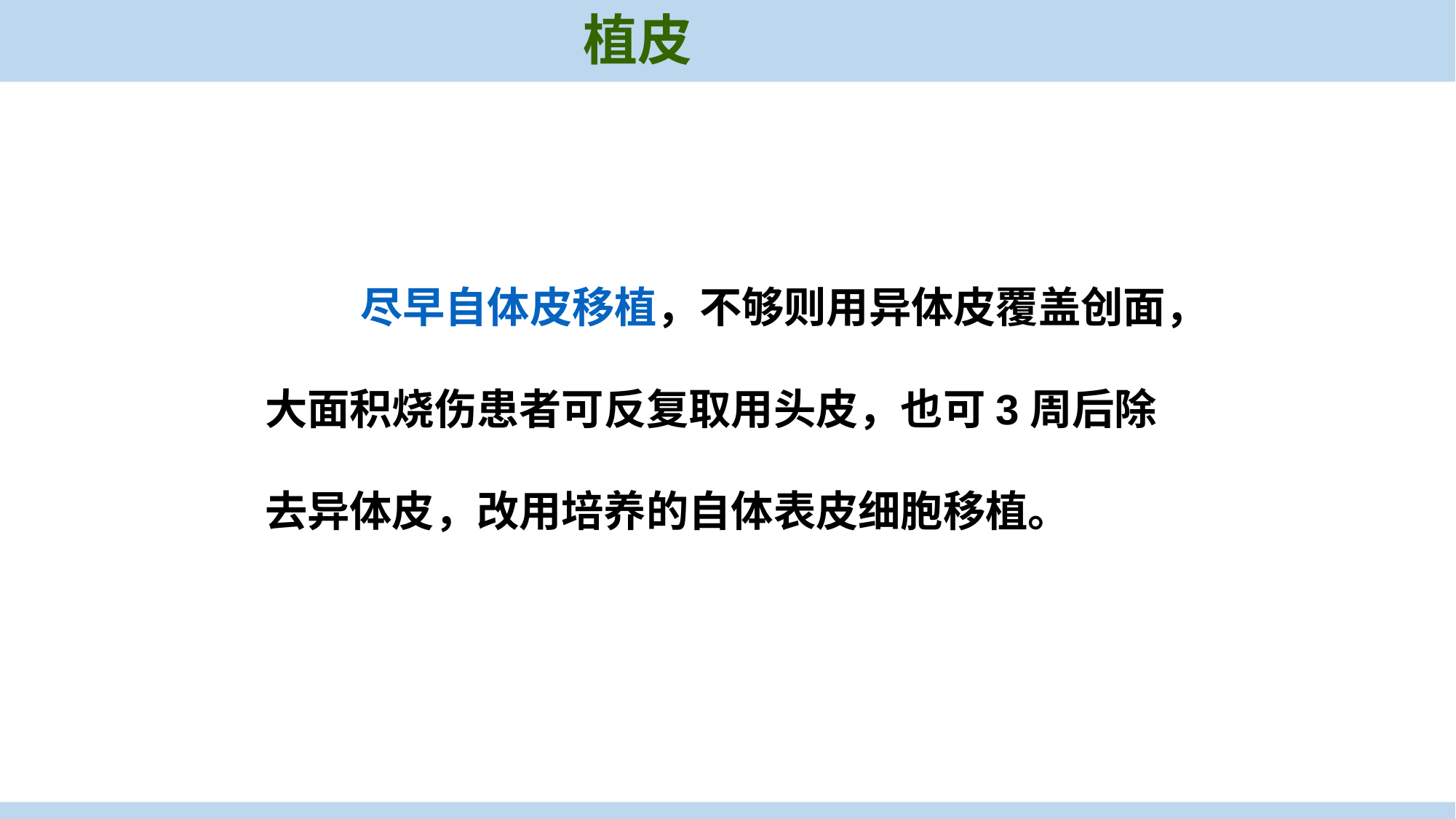

植皮
         尽早自体皮移植，不够则用异体皮覆盖创面，大面积烧伤患者可反复取用头皮，也可3周后除去异体皮，改用培养的自体表皮细胞移植。